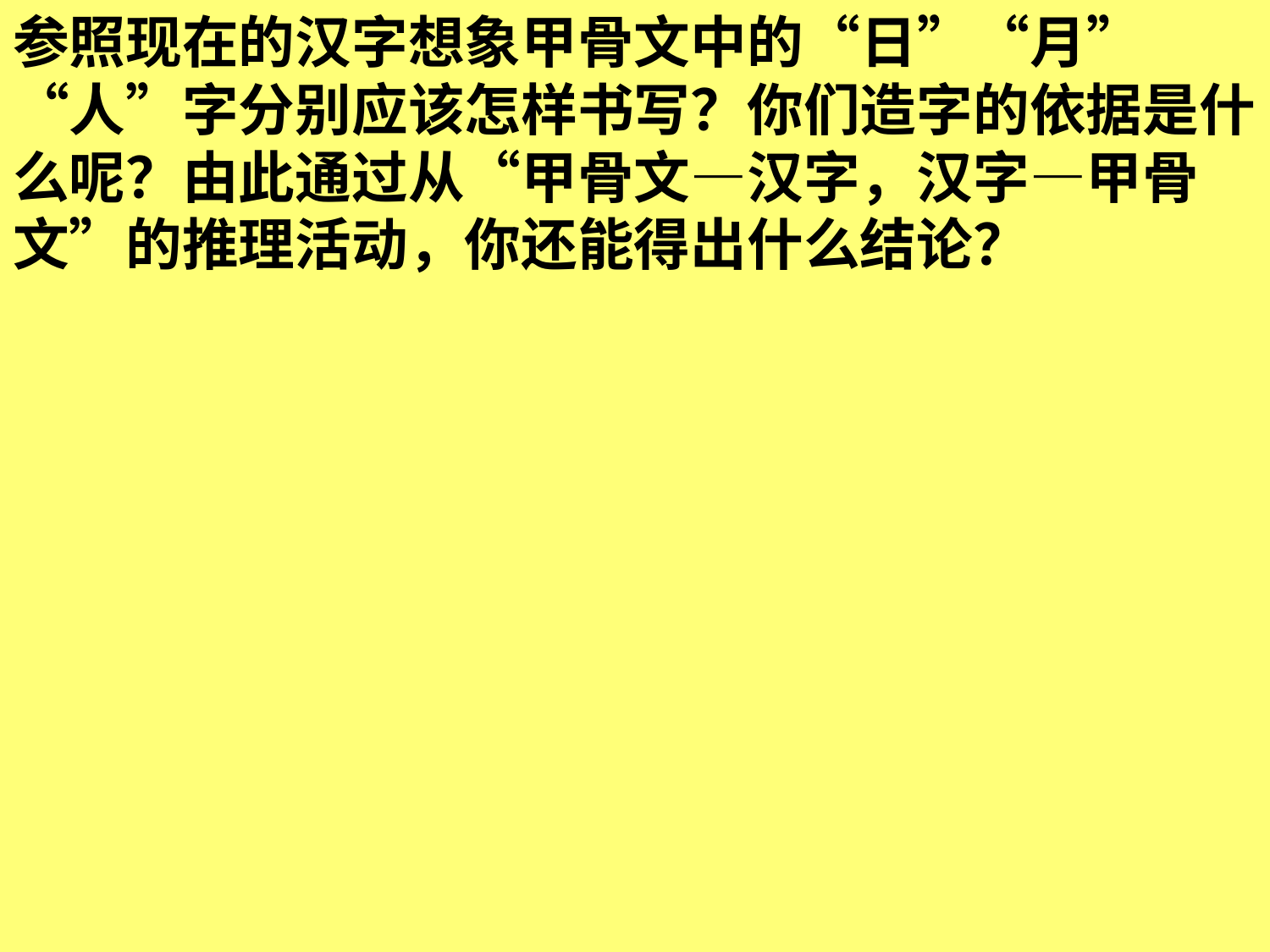

参照现在的汉字想象甲骨文中的“日”“月”“人”字分别应该怎样书写？你们造字的依据是什么呢？由此通过从“甲骨文—汉字，汉字—甲骨文”的推理活动，你还能得出什么结论？